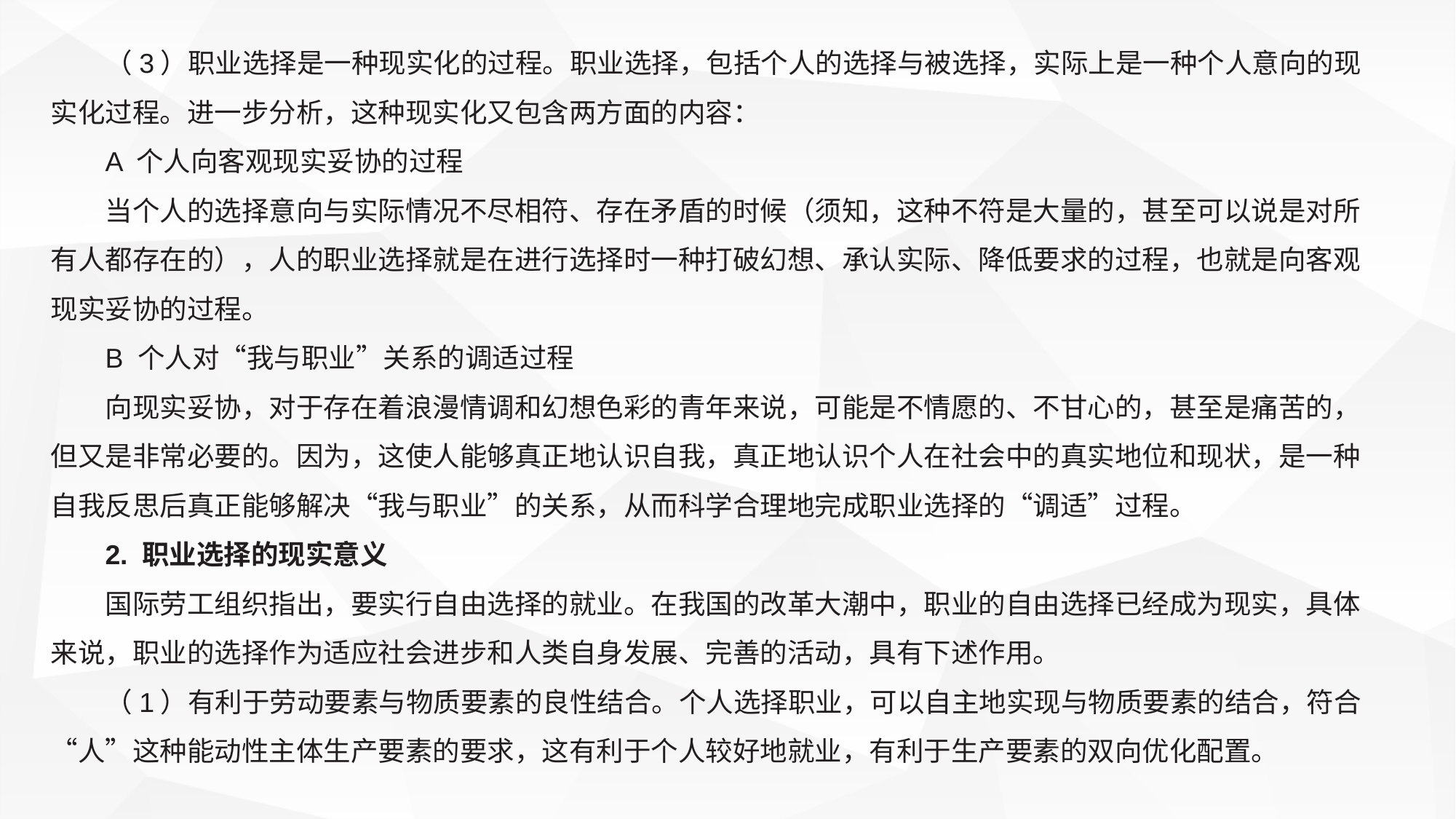

（3）职业选择是一种现实化的过程。职业选择，包括个人的选择与被选择，实际上是一种个人意向的现实化过程。进一步分析，这种现实化又包含两方面的内容：
A 个人向客观现实妥协的过程
当个人的选择意向与实际情况不尽相符、存在矛盾的时候（须知，这种不符是大量的，甚至可以说是对所有人都存在的），人的职业选择就是在进行选择时一种打破幻想、承认实际、降低要求的过程，也就是向客观现实妥协的过程。
B 个人对“我与职业”关系的调适过程
向现实妥协，对于存在着浪漫情调和幻想色彩的青年来说，可能是不情愿的、不甘心的，甚至是痛苦的，但又是非常必要的。因为，这使人能够真正地认识自我，真正地认识个人在社会中的真实地位和现状，是一种自我反思后真正能够解决“我与职业”的关系，从而科学合理地完成职业选择的“调适”过程。
2. 职业选择的现实意义
国际劳工组织指出，要实行自由选择的就业。在我国的改革大潮中，职业的自由选择已经成为现实，具体来说，职业的选择作为适应社会进步和人类自身发展、完善的活动，具有下述作用。
（1）有利于劳动要素与物质要素的良性结合。个人选择职业，可以自主地实现与物质要素的结合，符合“人”这种能动性主体生产要素的要求，这有利于个人较好地就业，有利于生产要素的双向优化配置。